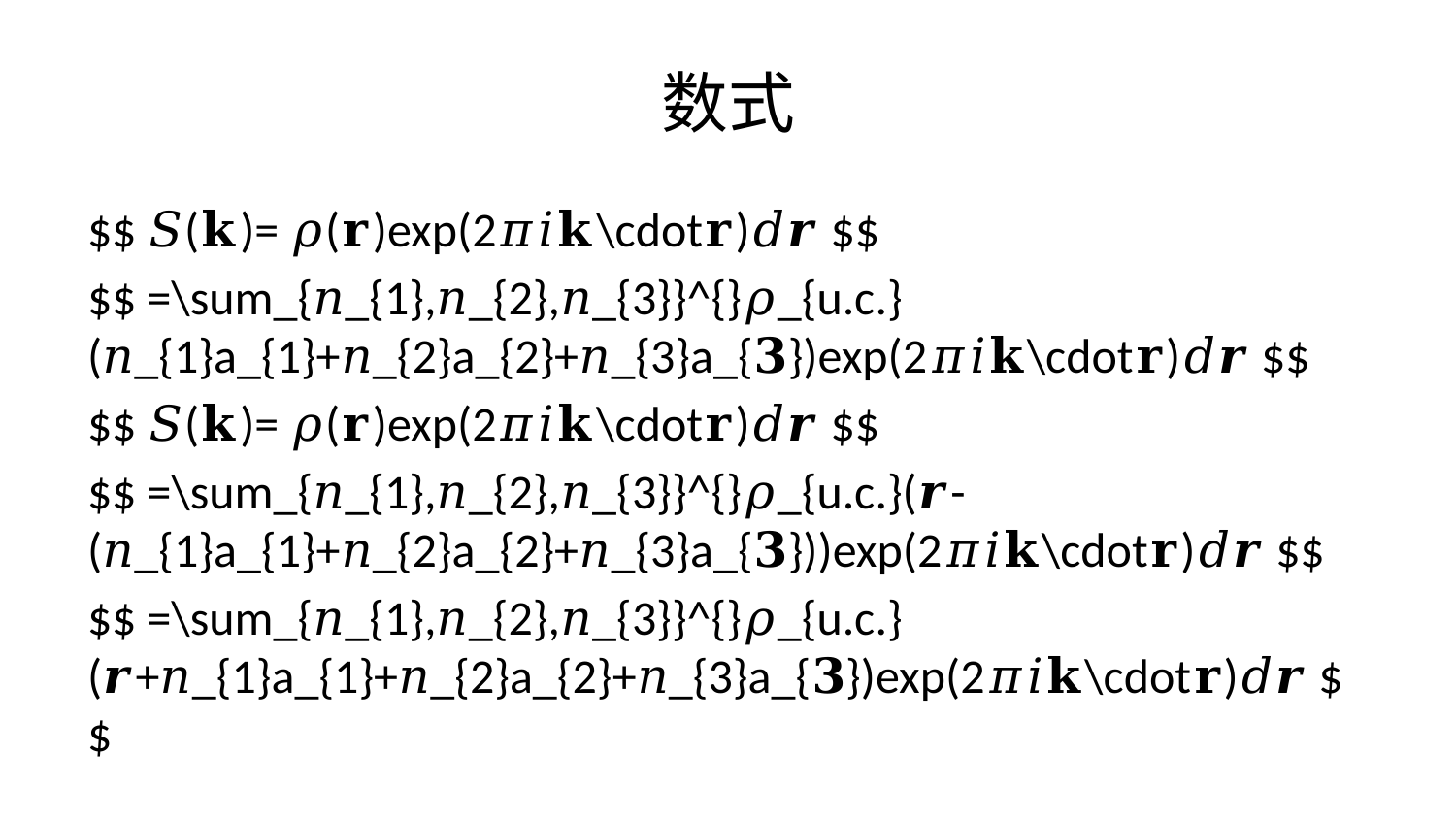

# 数式
$$ 𝑆(𝐤)= 𝜌(𝐫)exp(2𝜋𝑖𝐤\cdot𝐫)𝑑𝒓 $$
$$ =\sum_{𝑛_{1},𝑛_{2},𝑛_{3}}^{}𝜌_{u.c.}(𝑛_{1}a_{1}+𝑛_{2}a_{2}+𝑛_{3}a_{𝟑})exp(2𝜋𝑖𝐤\cdot𝐫)𝑑𝒓 $$
$$ 𝑆(𝐤)= 𝜌(𝐫)exp(2𝜋𝑖𝐤\cdot𝐫)𝑑𝒓 $$
$$ =\sum_{𝑛_{1},𝑛_{2},𝑛_{3}}^{}𝜌_{u.c.}(𝒓-(𝑛_{1}a_{1}+𝑛_{2}a_{2}+𝑛_{3}a_{𝟑}))exp(2𝜋𝑖𝐤\cdot𝐫)𝑑𝒓 $$
$$ =\sum_{𝑛_{1},𝑛_{2},𝑛_{3}}^{}𝜌_{u.c.}(𝒓+𝑛_{1}a_{1}+𝑛_{2}a_{2}+𝑛_{3}a_{𝟑})exp(2𝜋𝑖𝐤\cdot𝐫)𝑑𝒓 $$